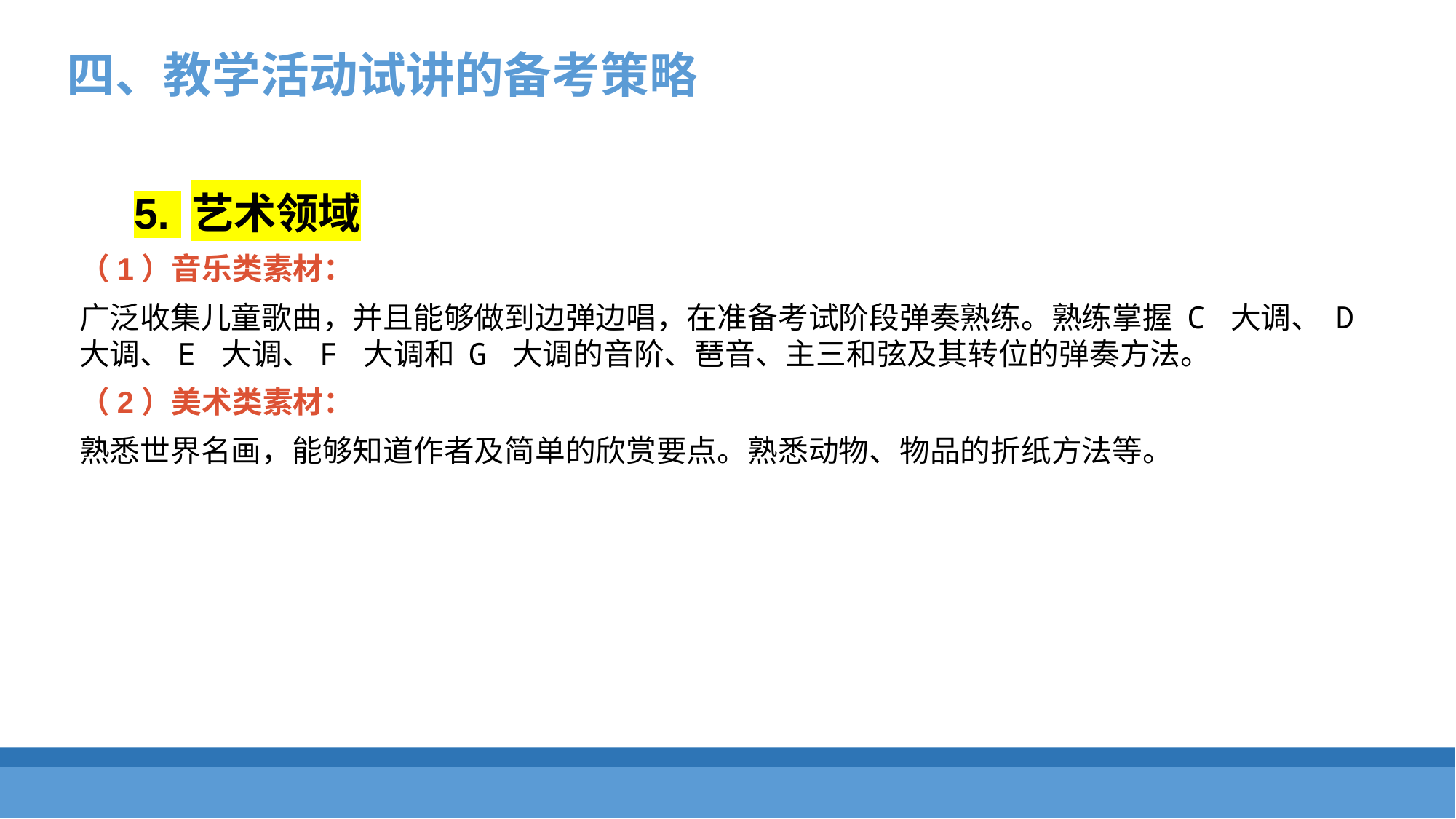

四、教学活动试讲的备考策略
5. 艺术领域
（1）音乐类素材：
广泛收集儿童歌曲，并且能够做到边弹边唱，在准备考试阶段弹奏熟练。熟练掌握 C 大调、 D 大调、E 大调、F 大调和 G 大调的音阶、琶音、主三和弦及其转位的弹奏方法。
（2）美术类素材：
熟悉世界名画，能够知道作者及简单的欣赏要点。熟悉动物、物品的折纸方法等。